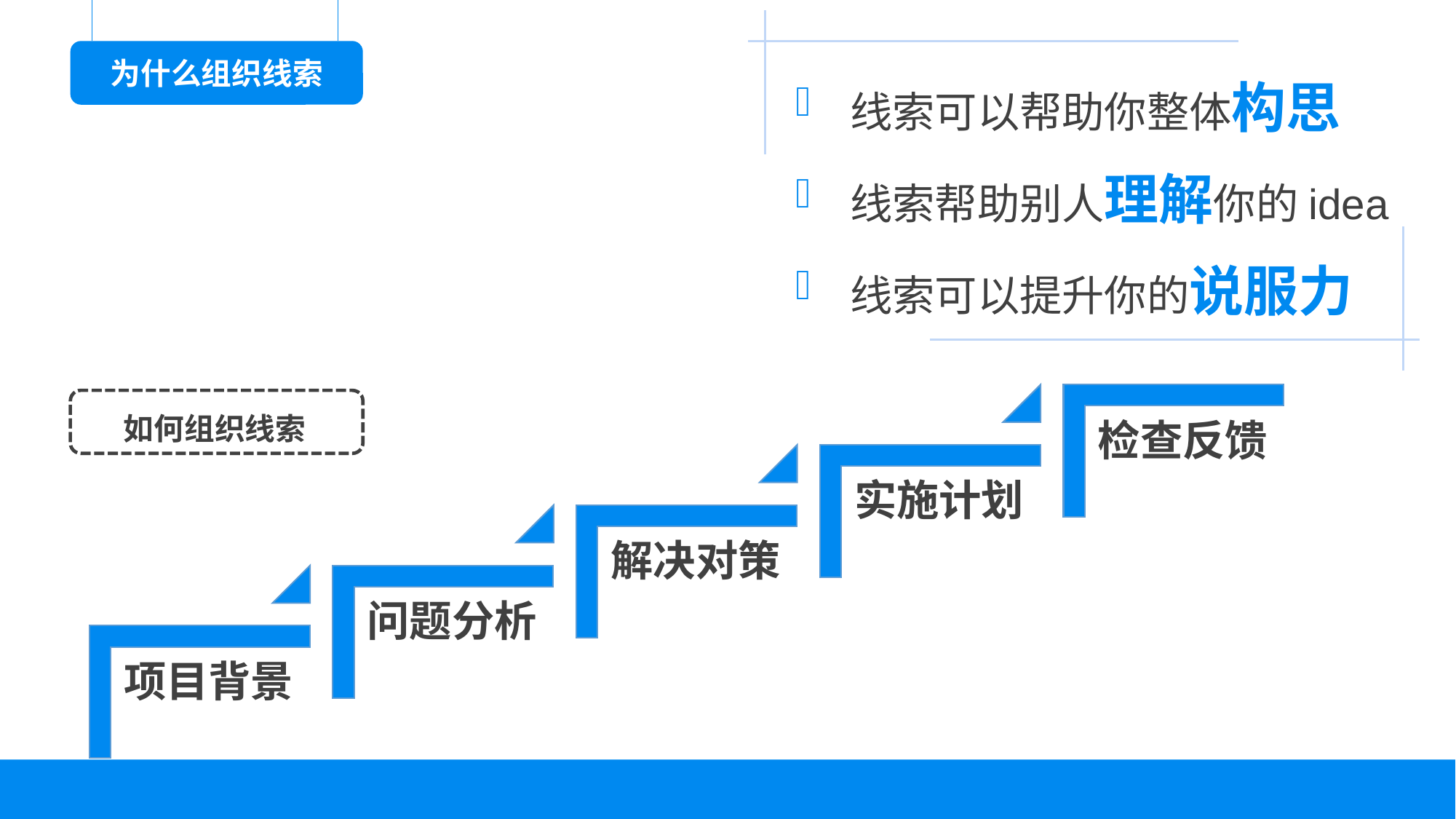

线索可以帮助你整体构思
线索帮助别人理解你的idea
线索可以提升你的说服力

为什么组织线索

如何组织线索

检查反馈

实施计划

解决对策

问题分析
项目背景